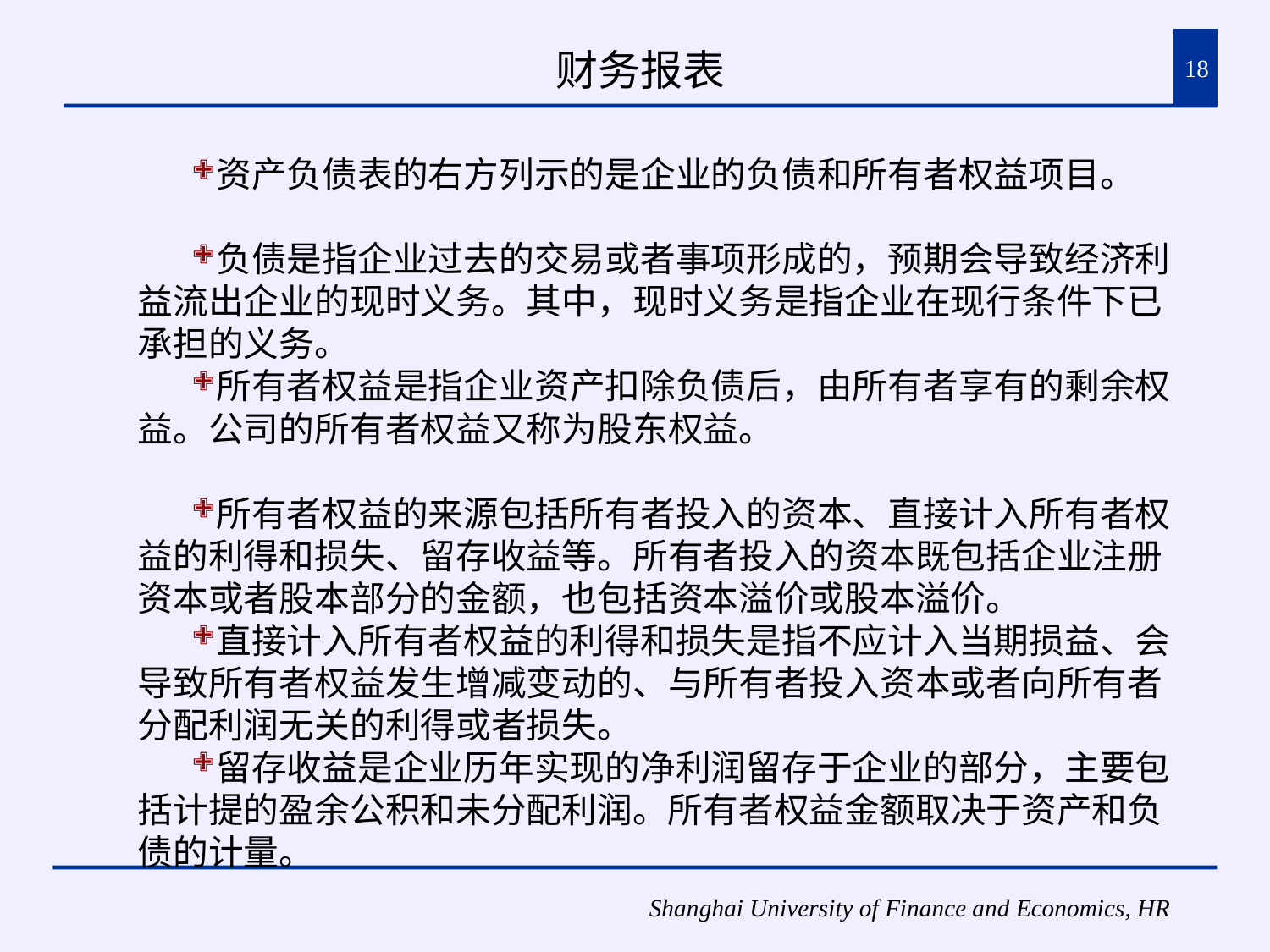

# 财务报表
18
资产负债表的右方列示的是企业的负债和所有者权益项目。

负债是指企业过去的交易或者事项形成的，预期会导致经济利益流出企业的现时义务。其中，现时义务是指企业在现行条件下已承担的义务。
所有者权益是指企业资产扣除负债后，由所有者享有的剩余权益。公司的所有者权益又称为股东权益。

所有者权益的来源包括所有者投入的资本、直接计入所有者权益的利得和损失、留存收益等。所有者投入的资本既包括企业注册资本或者股本部分的金额，也包括资本溢价或股本溢价。
直接计入所有者权益的利得和损失是指不应计入当期损益、会导致所有者权益发生增减变动的、与所有者投入资本或者向所有者分配利润无关的利得或者损失。
留存收益是企业历年实现的净利润留存于企业的部分，主要包括计提的盈余公积和未分配利润。所有者权益金额取决于资产和负债的计量。